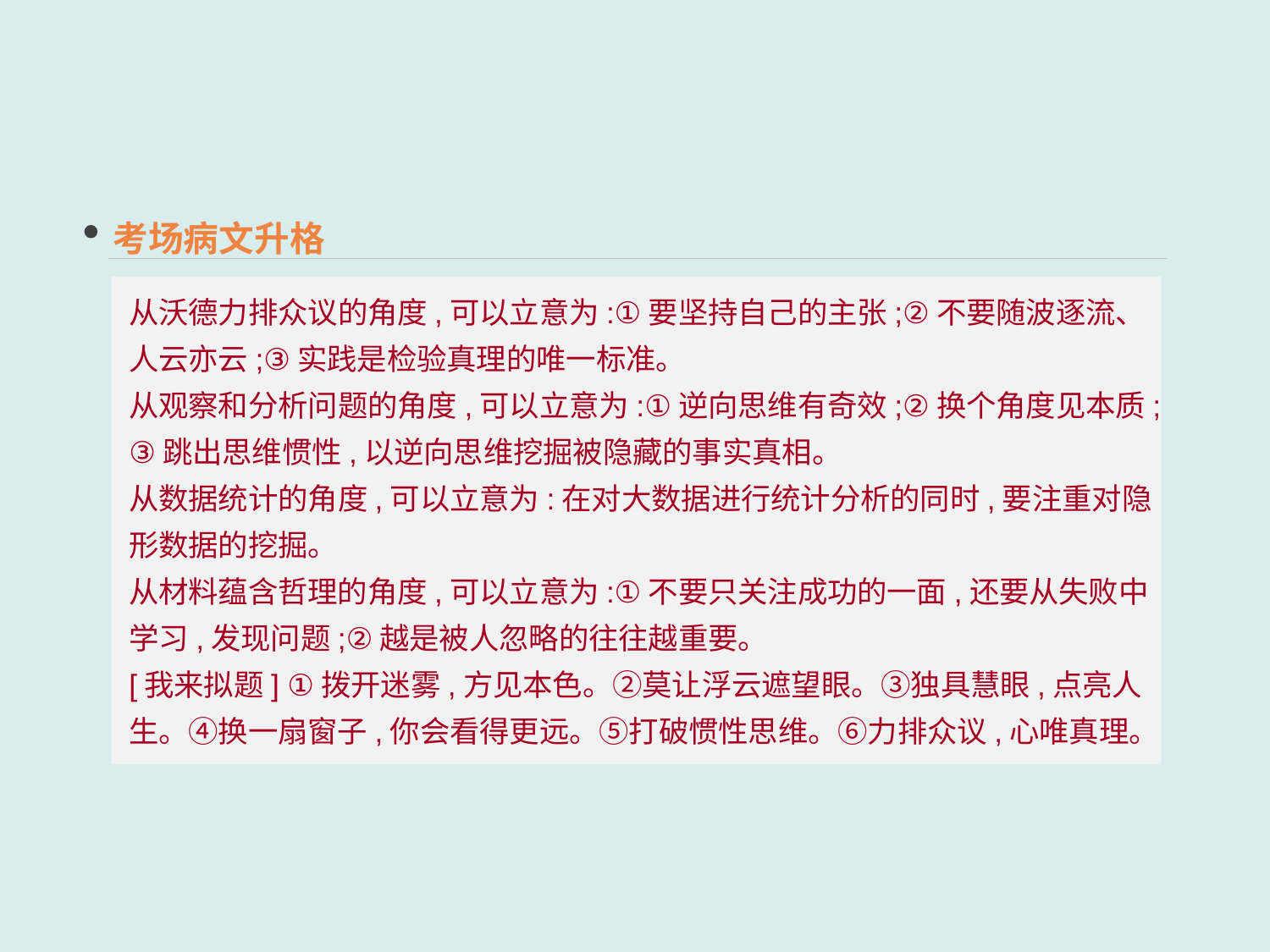

考场病文升格

从沃德力排众议的角度,可以立意为:①要坚持自己的主张;②不要随波逐流、人云亦云;③实践是检验真理的唯一标准。
从观察和分析问题的角度,可以立意为:①逆向思维有奇效;②换个角度见本质;③跳出思维惯性,以逆向思维挖掘被隐藏的事实真相。
从数据统计的角度,可以立意为:在对大数据进行统计分析的同时,要注重对隐形数据的挖掘。
从材料蕴含哲理的角度,可以立意为:①不要只关注成功的一面,还要从失败中学习,发现问题;②越是被人忽略的往往越重要。
[我来拟题] ①拨开迷雾,方见本色。②莫让浮云遮望眼。③独具慧眼,点亮人生。④换一扇窗子,你会看得更远。⑤打破惯性思维。⑥力排众议,心唯真理。